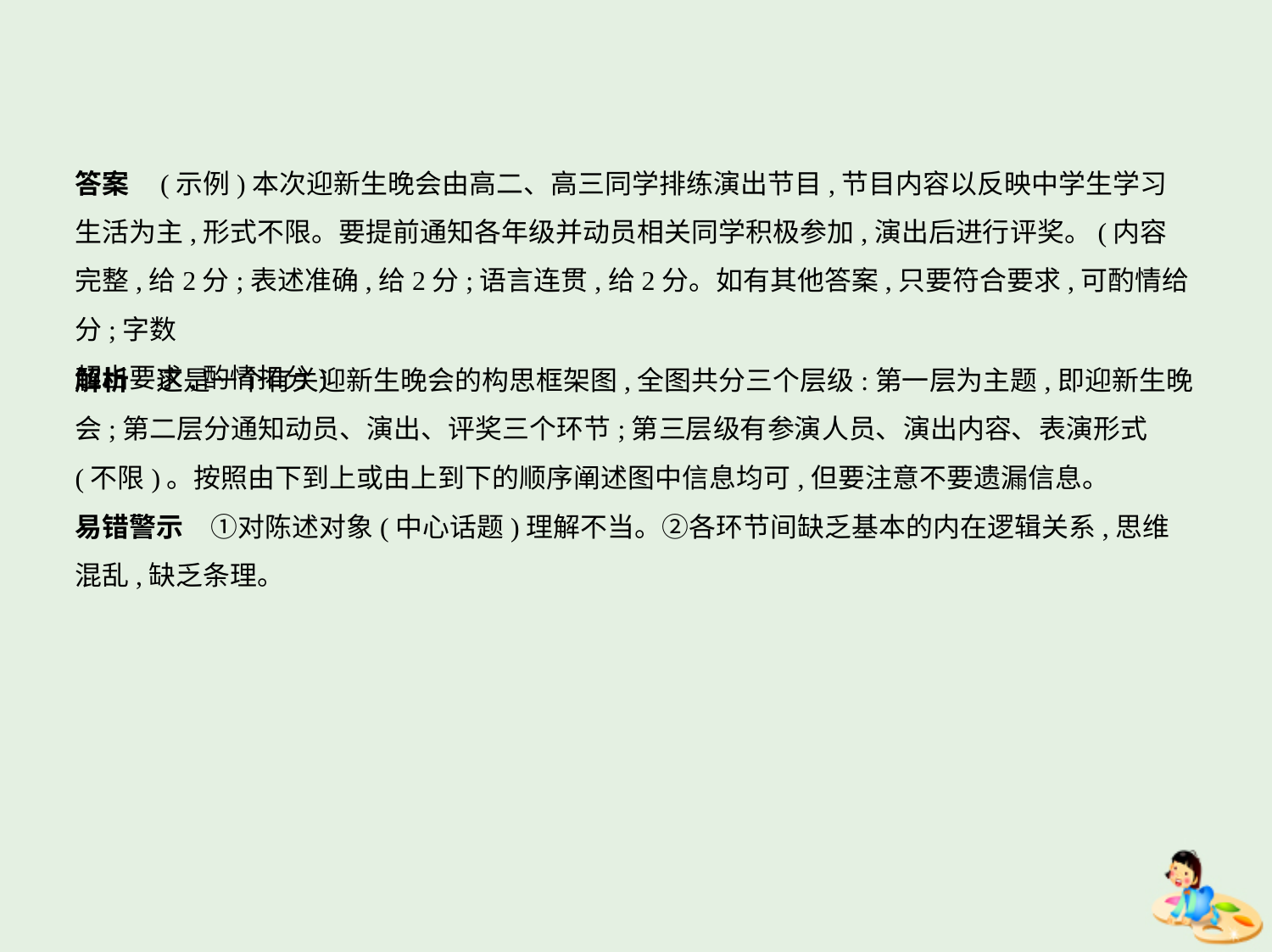

答案    (示例)本次迎新生晚会由高二、高三同学排练演出节目,节目内容以反映中学生学习
生活为主,形式不限。要提前通知各年级并动员相关同学积极参加,演出后进行评奖。(内容
完整,给2分;表述准确,给2分;语言连贯,给2分。如有其他答案,只要符合要求,可酌情给分;字数
超出要求,酌情扣分)
解析　这是一个有关迎新生晚会的构思框架图,全图共分三个层级:第一层为主题,即迎新生晚
会;第二层分通知动员、演出、评奖三个环节;第三层级有参演人员、演出内容、表演形式
(不限)。按照由下到上或由上到下的顺序阐述图中信息均可,但要注意不要遗漏信息。
易错警示　①对陈述对象(中心话题)理解不当。②各环节间缺乏基本的内在逻辑关系,思维
混乱,缺乏条理。